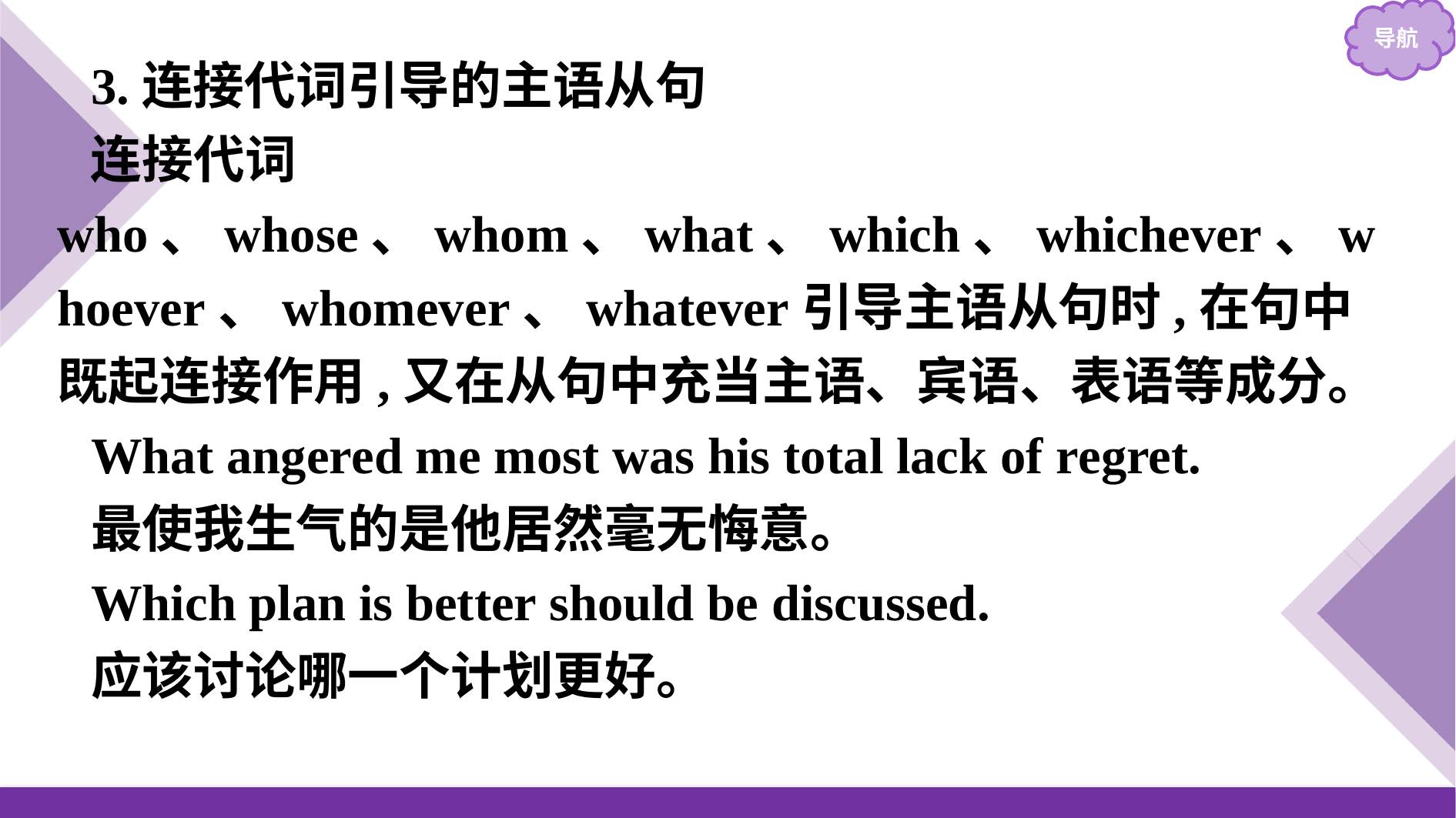

3.连接代词引导的主语从句
连接代词who、whose、whom、what、which、whichever、whoever、whomever、whatever引导主语从句时,在句中既起连接作用,又在从句中充当主语、宾语、表语等成分。
What angered me most was his total lack of regret.
最使我生气的是他居然毫无悔意。
Which plan is better should be discussed.
应该讨论哪一个计划更好。